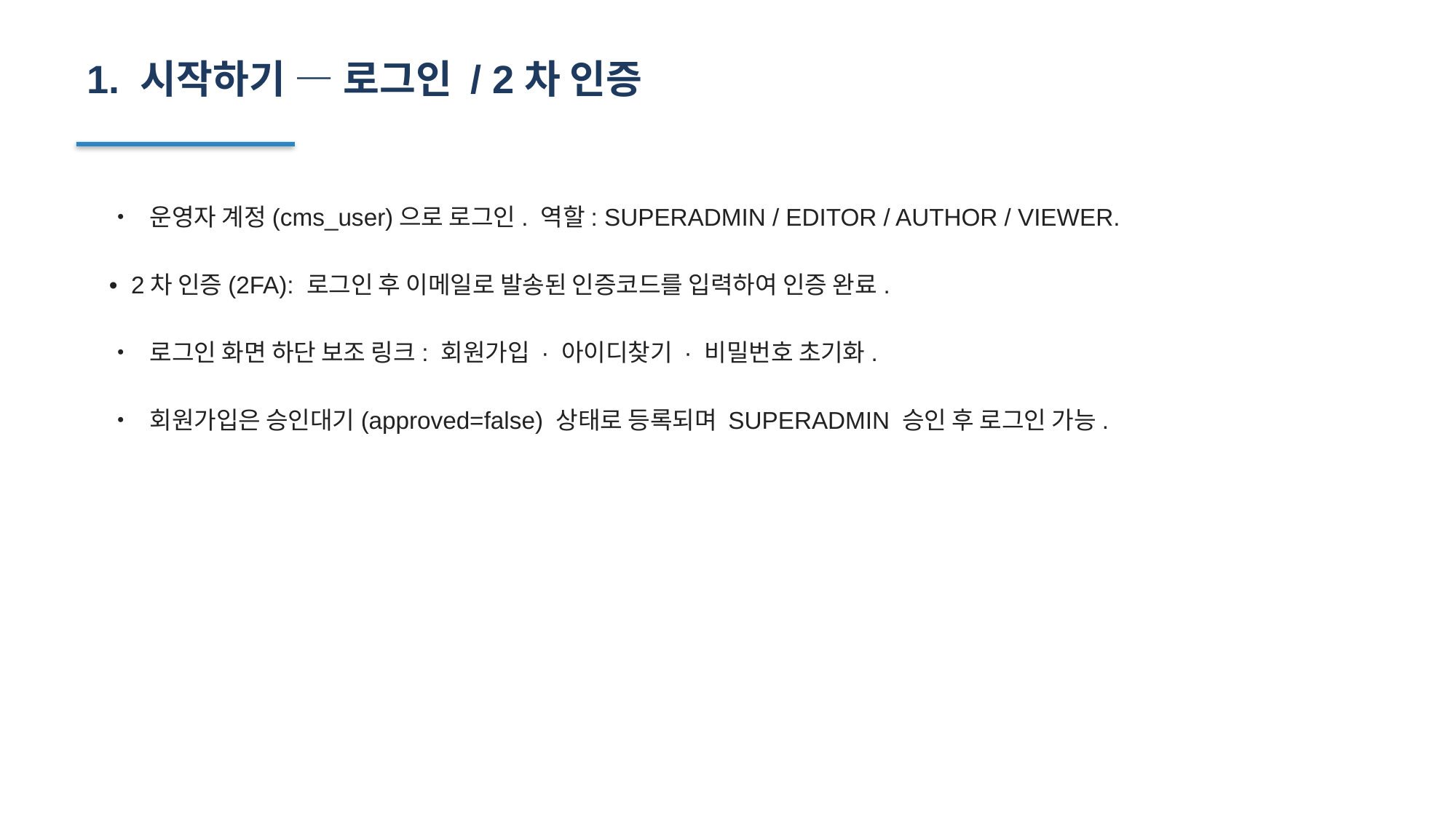

1. 시작하기 — 로그인 / 2차 인증

•  운영자 계정(cms_user)으로 로그인. 역할: SUPERADMIN / EDITOR / AUTHOR / VIEWER.
•  2차 인증(2FA): 로그인 후 이메일로 발송된 인증코드를 입력하여 인증 완료.
•  로그인 화면 하단 보조 링크: 회원가입 · 아이디찾기 · 비밀번호 초기화.
•  회원가입은 승인대기(approved=false) 상태로 등록되며 SUPERADMIN 승인 후 로그인 가능.